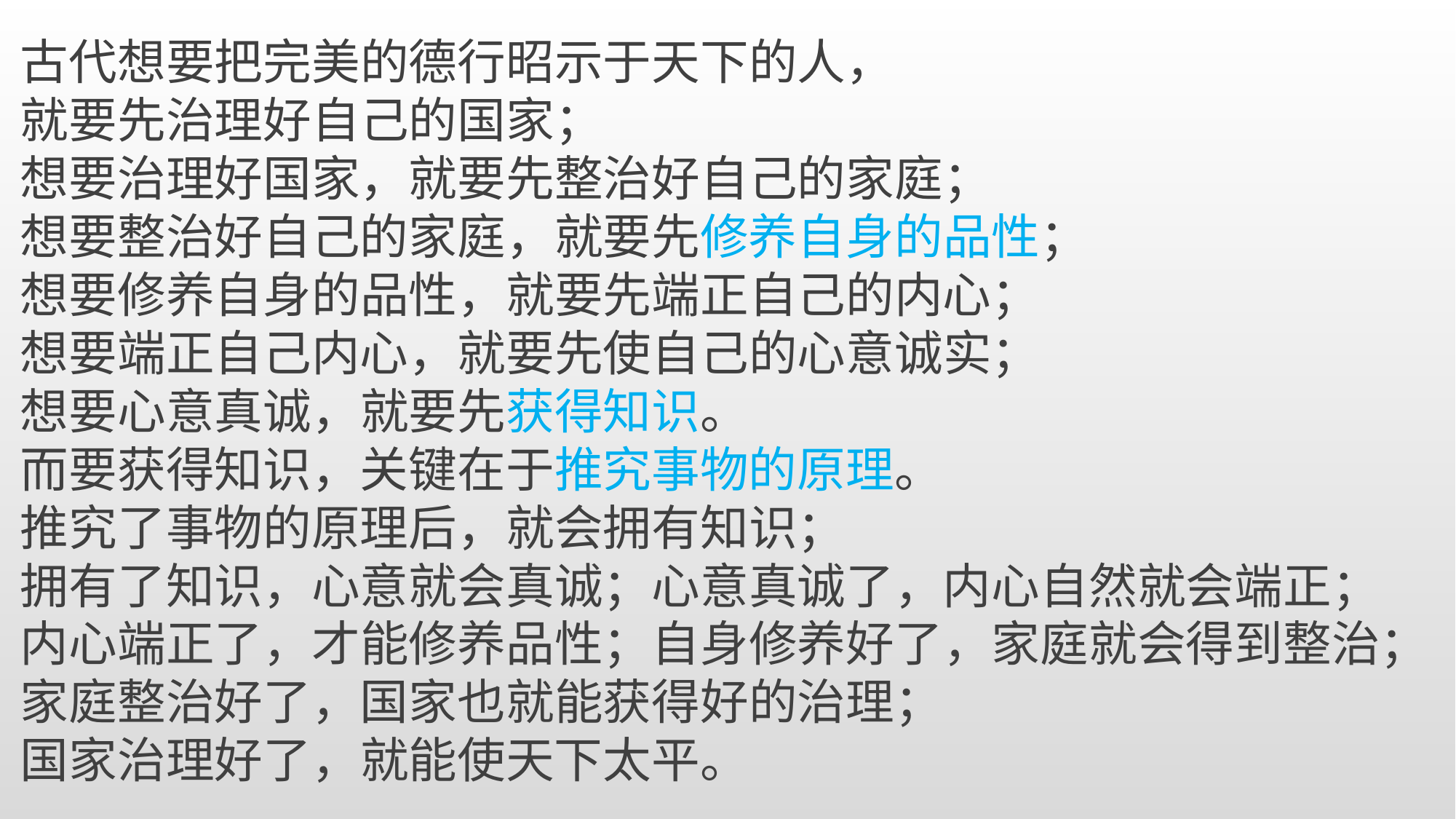

古代想要把完美的德行昭示于天下的人，
就要先治理好自己的国家；
想要治理好国家，就要先整治好自己的家庭；
想要整治好自己的家庭，就要先修养自身的品性；
想要修养自身的品性，就要先端正自己的内心；
想要端正自己内心，就要先使自己的心意诚实；
想要心意真诚，就要先获得知识。
而要获得知识，关键在于推究事物的原理。
推究了事物的原理后，就会拥有知识；
拥有了知识，心意就会真诚；心意真诚了，内心自然就会端正；内心端正了，才能修养品性；自身修养好了，家庭就会得到整治；家庭整治好了，国家也就能获得好的治理；
国家治理好了，就能使天下太平。